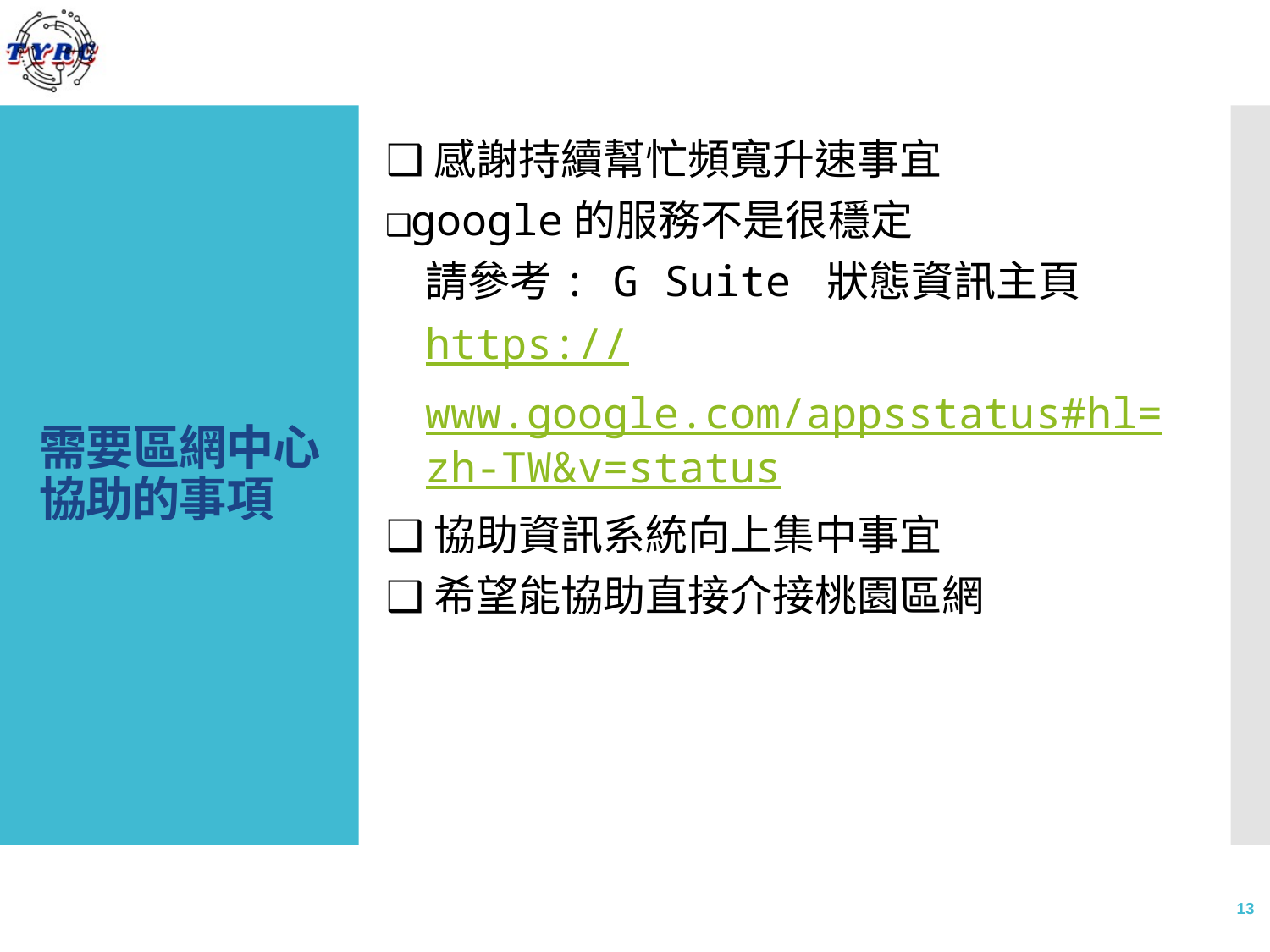

❑感謝持續幫忙頻寬升速事宜
❑google的服務不是很穩定
請參考: G Suite 狀態資訊主頁
https://www.google.com/appsstatus#hl=zh-TW&v=status
❑協助資訊系統向上集中事宜
❑希望能協助直接介接桃園區網

# 需要區網中心協助的事項
13